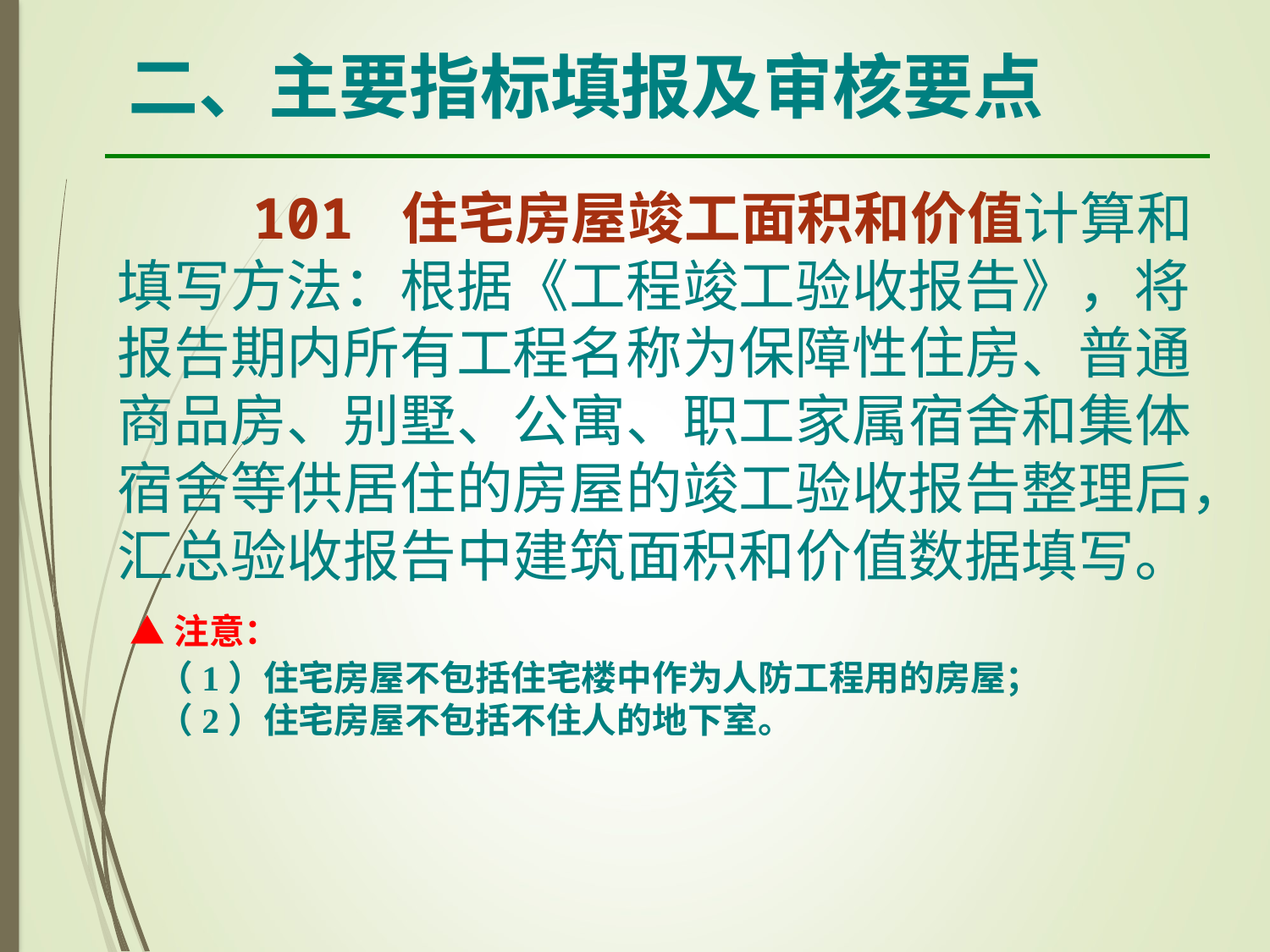

二、主要指标填报及审核要点
    101 住宅房屋竣工面积和价值计算和填写方法：根据《工程竣工验收报告》，将报告期内所有工程名称为保障性住房、普通商品房、别墅、公寓、职工家属宿舍和集体宿舍等供居住的房屋的竣工验收报告整理后，汇总验收报告中建筑面积和价值数据填写。
 ▲注意：
    （1）住宅房屋不包括住宅楼中作为人防工程用的房屋；
    （2）住宅房屋不包括不住人的地下室。